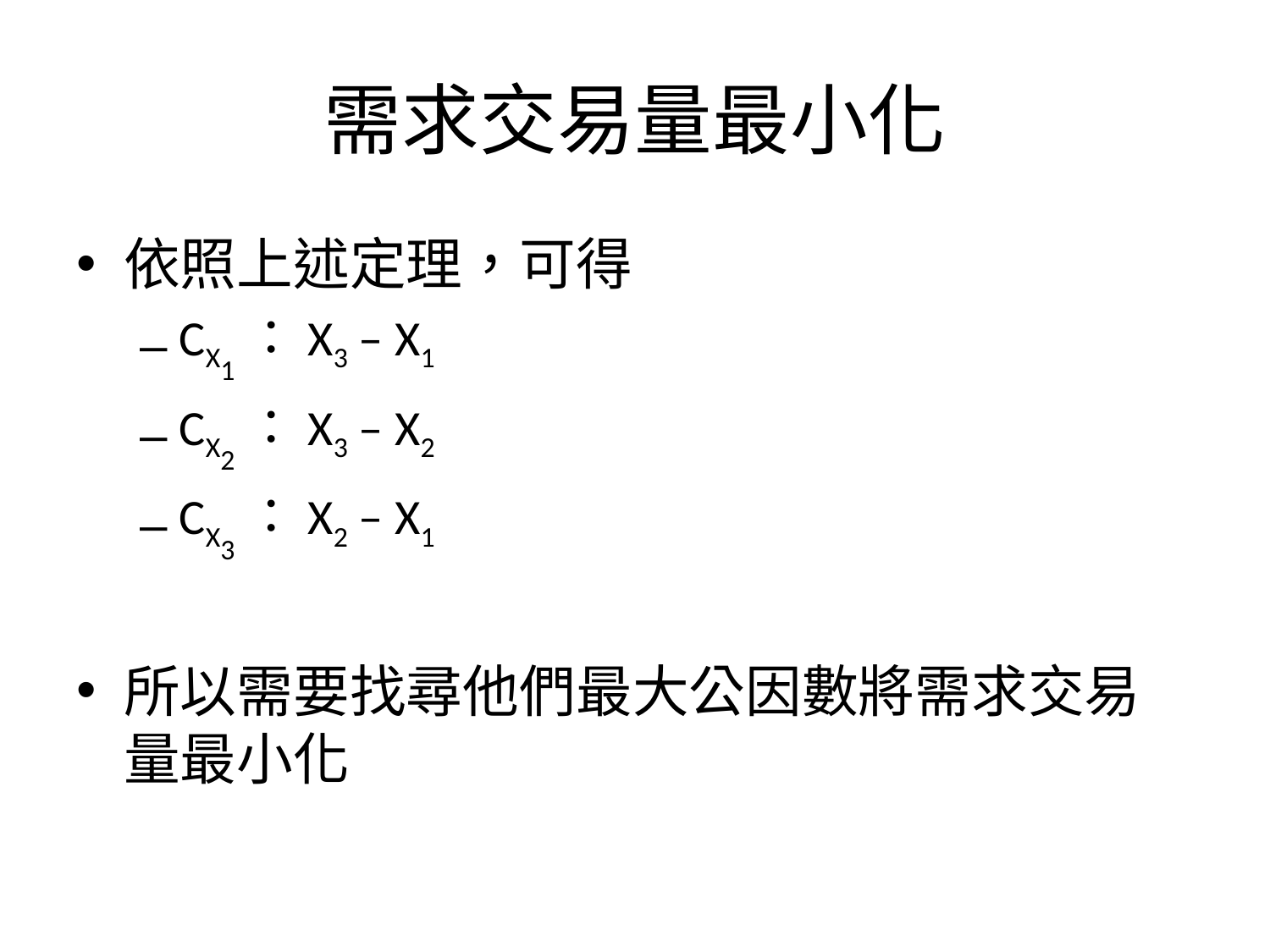

# 需求交易量最小化
依照上述定理，可得
CX1：X3 – X1
CX2：X3 – X2
CX3：X2 – X1

所以需要找尋他們最大公因數將需求交易量最小化